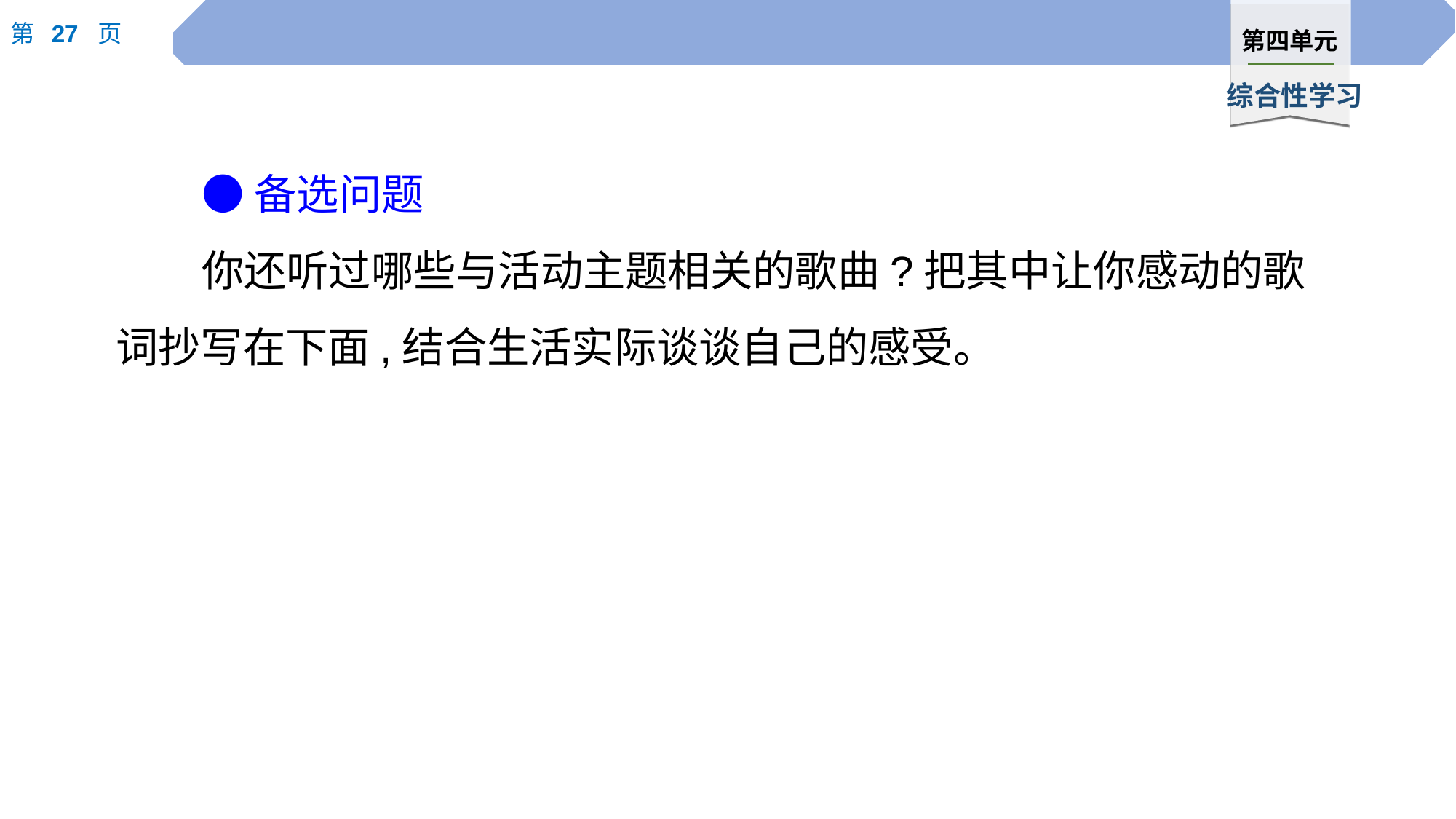

●备选问题

你还听过哪些与活动主题相关的歌曲?把其中让你感动的歌词抄写在下面,结合生活实际谈谈自己的感受。